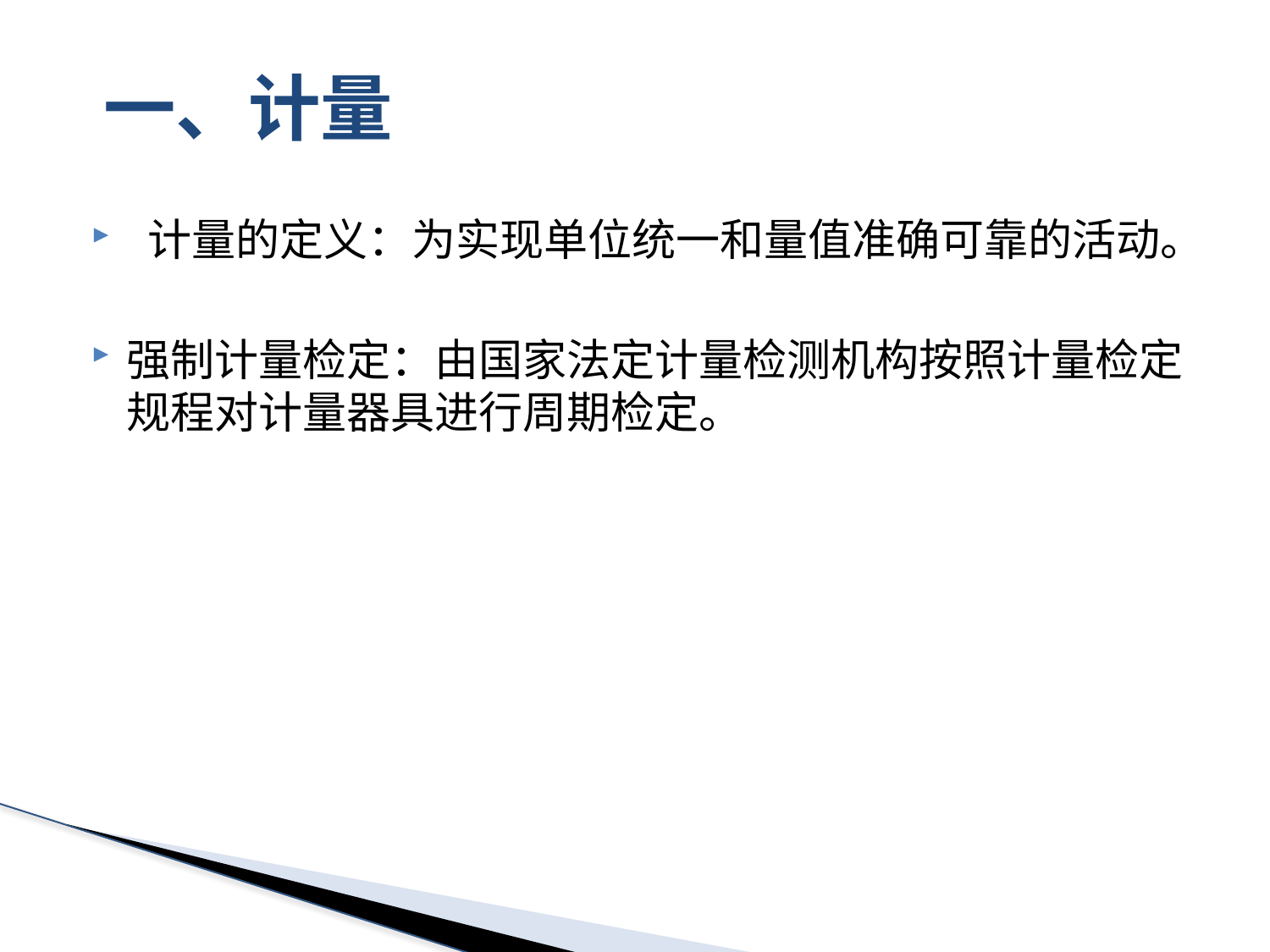

# 一、计量
 计量的定义：为实现单位统一和量值准确可靠的活动。

强制计量检定：由国家法定计量检测机构按照计量检定规程对计量器具进行周期检定。